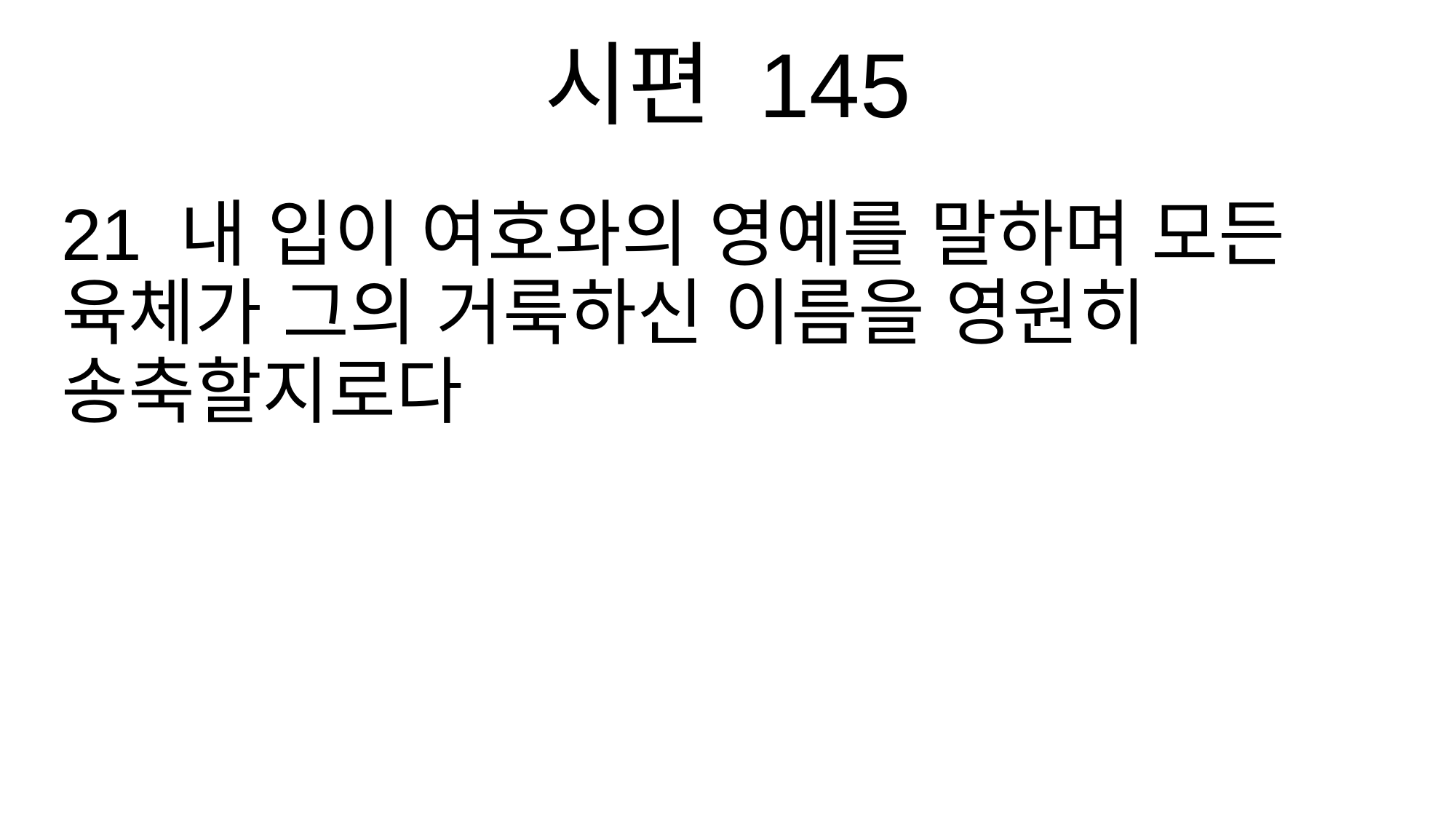

시편 145
21 내 입이 여호와의 영예를 말하며 모든 육체가 그의 거룩하신 이름을 영원히 송축할지로다